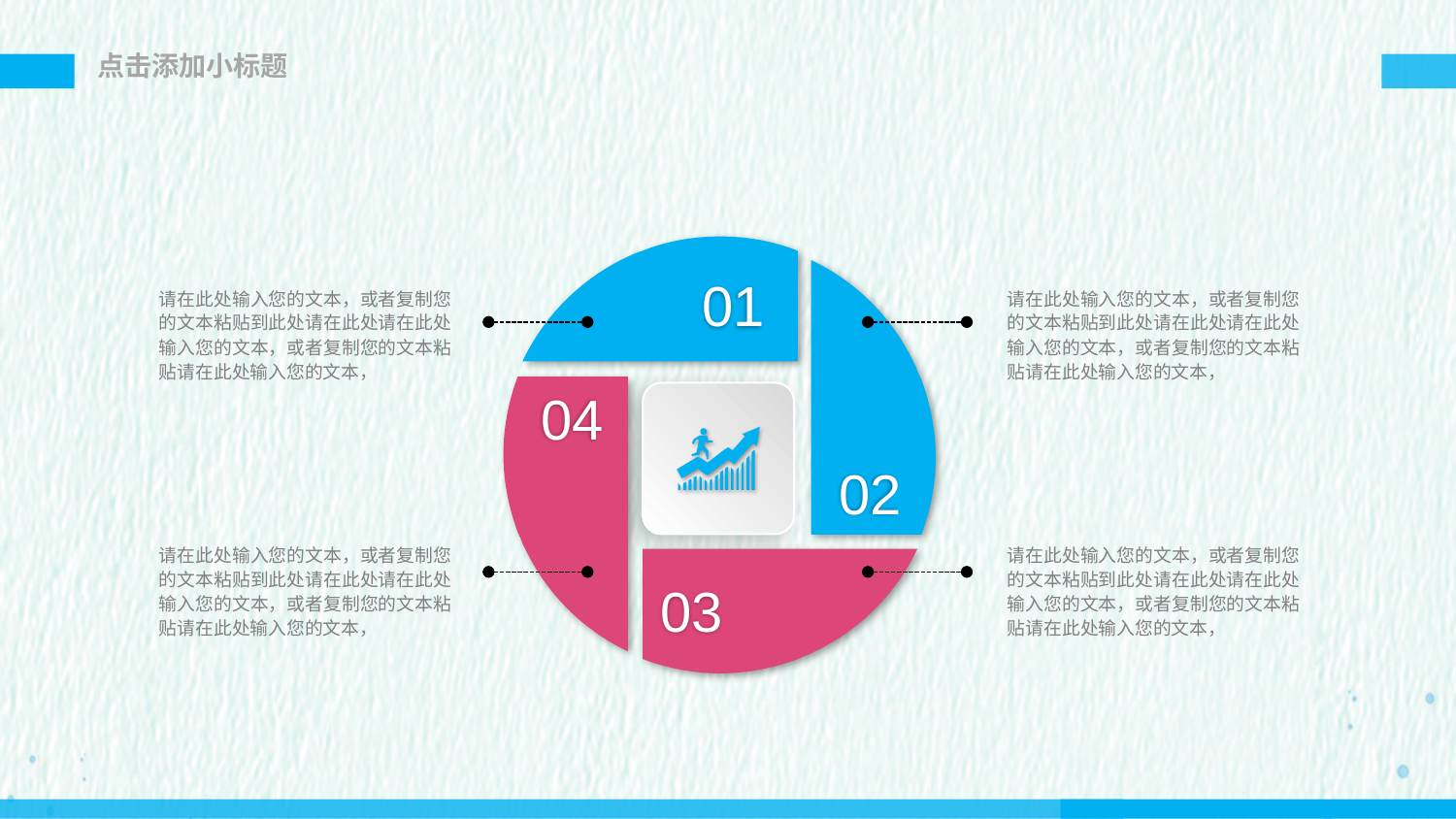

点击添加小标题

01

02
请在此处输入您的文本，或者复制您的文本粘贴到此处请在此处请在此处输入您的文本，或者复制您的文本粘贴请在此处输入您的文本，
请在此处输入您的文本，或者复制您的文本粘贴到此处请在此处请在此处输入您的文本，或者复制您的文本粘贴请在此处输入您的文本，
04

请在此处输入您的文本，或者复制您的文本粘贴到此处请在此处请在此处输入您的文本，或者复制您的文本粘贴请在此处输入您的文本，
请在此处输入您的文本，或者复制您的文本粘贴到此处请在此处请在此处输入您的文本，或者复制您的文本粘贴请在此处输入您的文本，

03